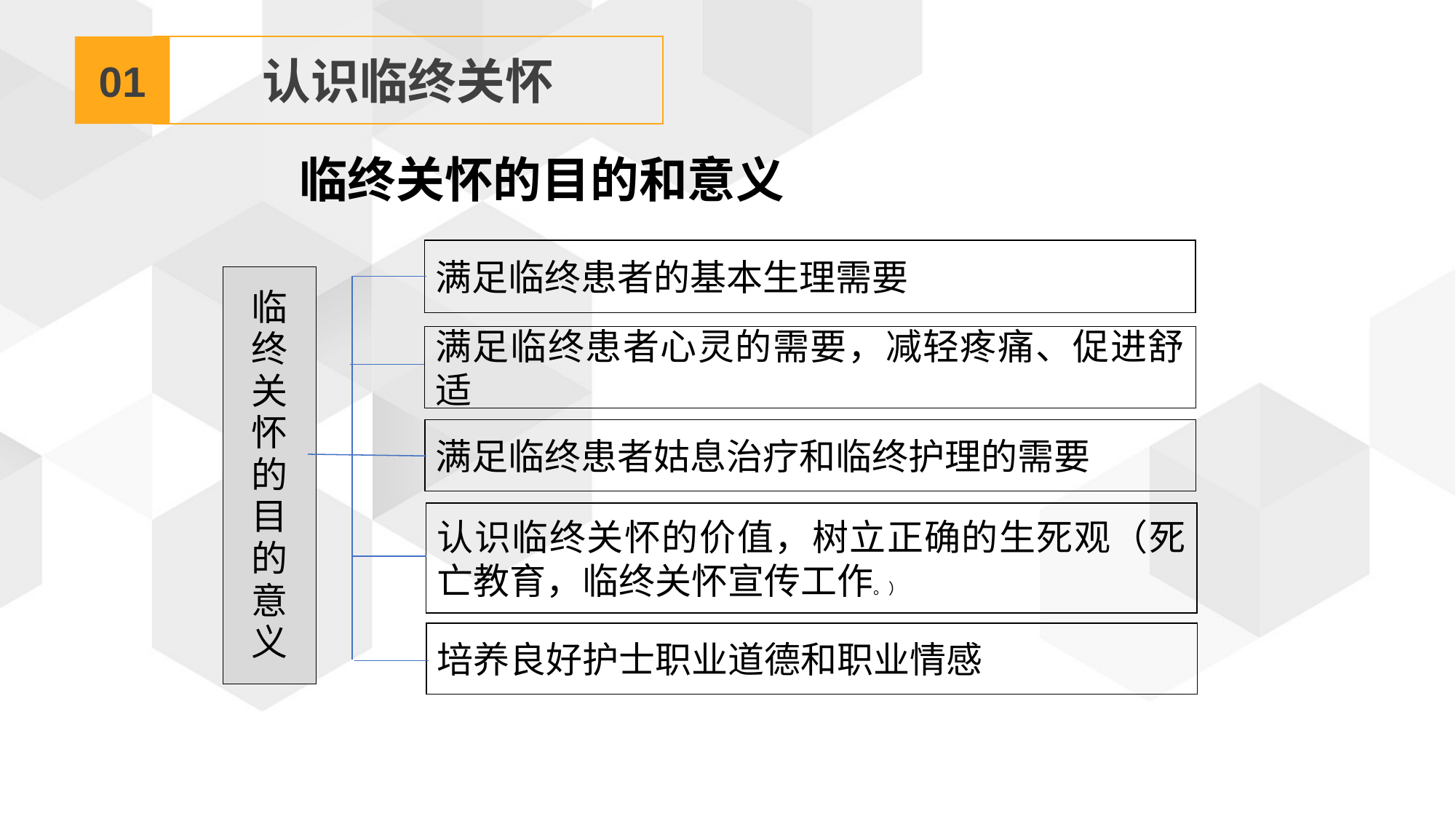

01
认识临终关怀
临终关怀的目的和意义
满足临终患者的基本生理需要
临终关怀的目的意义
满足临终患者心灵的需要，减轻疼痛、促进舒适
满足临终患者姑息治疗和临终护理的需要
认识临终关怀的价值，树立正确的生死观（死亡教育，临终关怀宣传工作。）
培养良好护士职业道德和职业情感